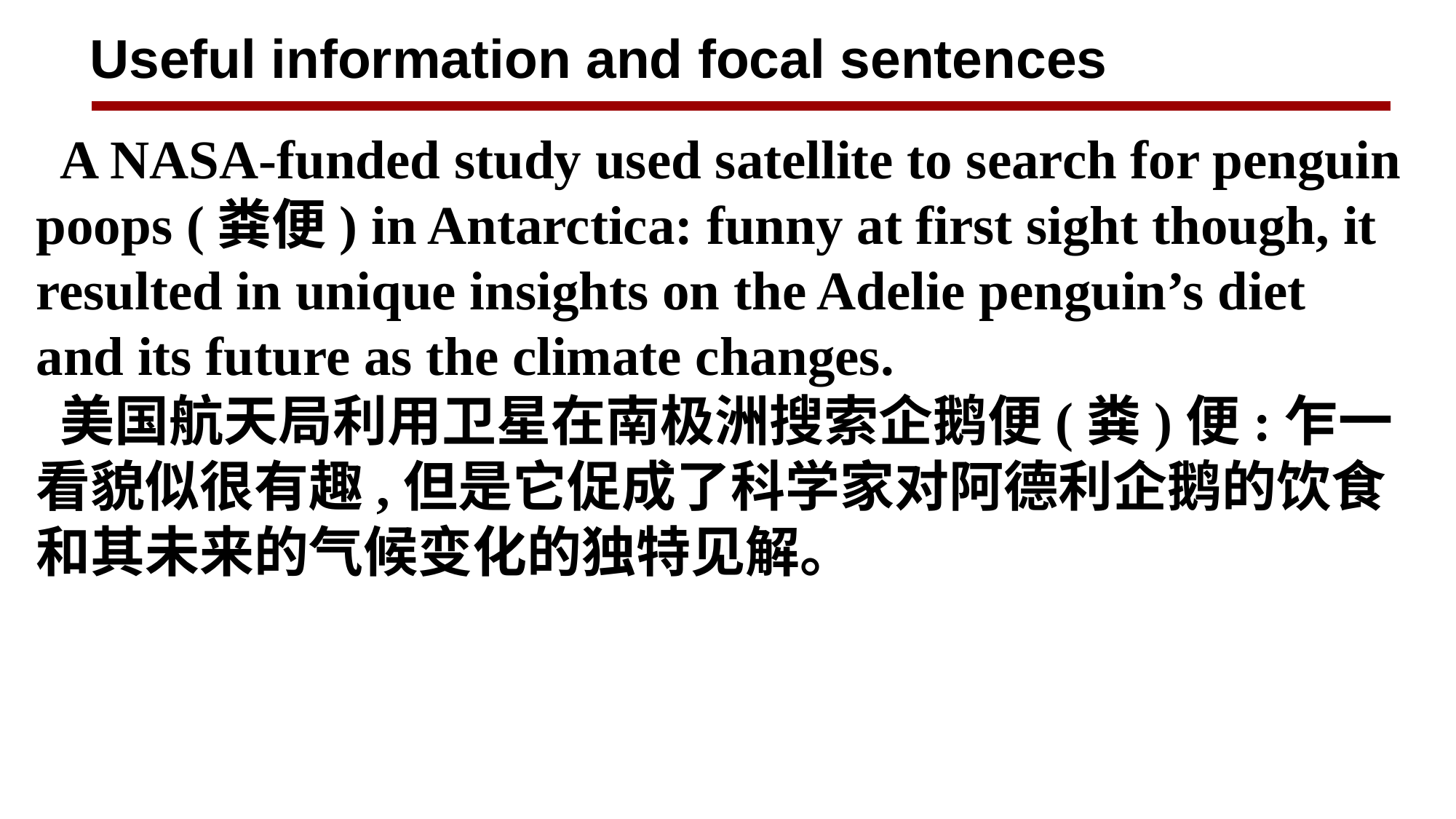

Useful information and focal sentences
A NASA-funded study used satellite to search for penguin poops (粪便) in Antarctica: funny at first sight though, it resulted in unique insights on the Adelie penguin’s diet and its future as the climate changes.
美国航天局利用卫星在南极洲搜索企鹅便(粪)便:乍一看貌似很有趣,但是它促成了科学家对阿德利企鹅的饮食和其未来的气候变化的独特见解。